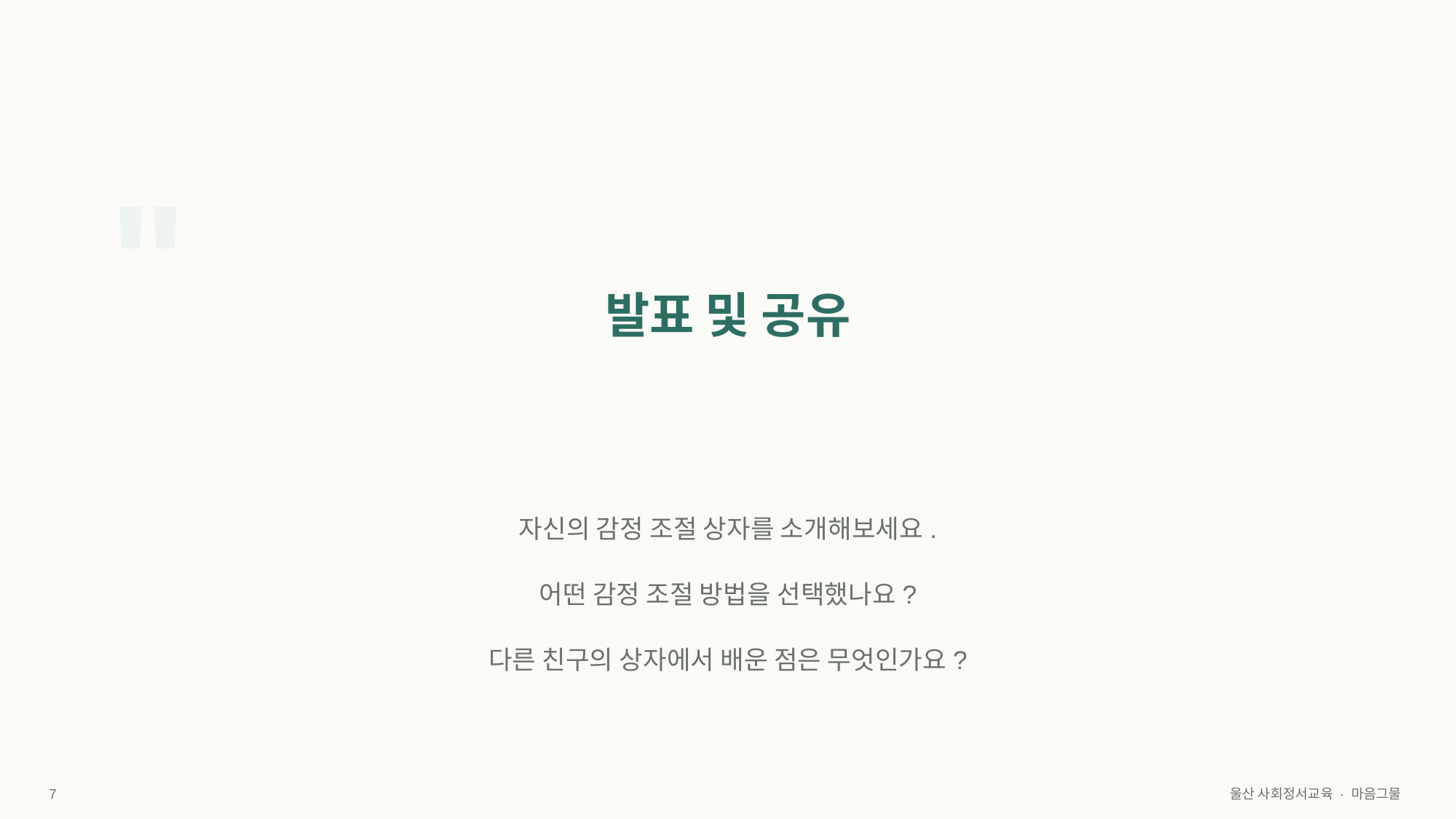

"
발표 및 공유
자신의 감정 조절 상자를 소개해보세요.
어떤 감정 조절 방법을 선택했나요?
다른 친구의 상자에서 배운 점은 무엇인가요?
7
울산 사회정서교육 · 마음그물